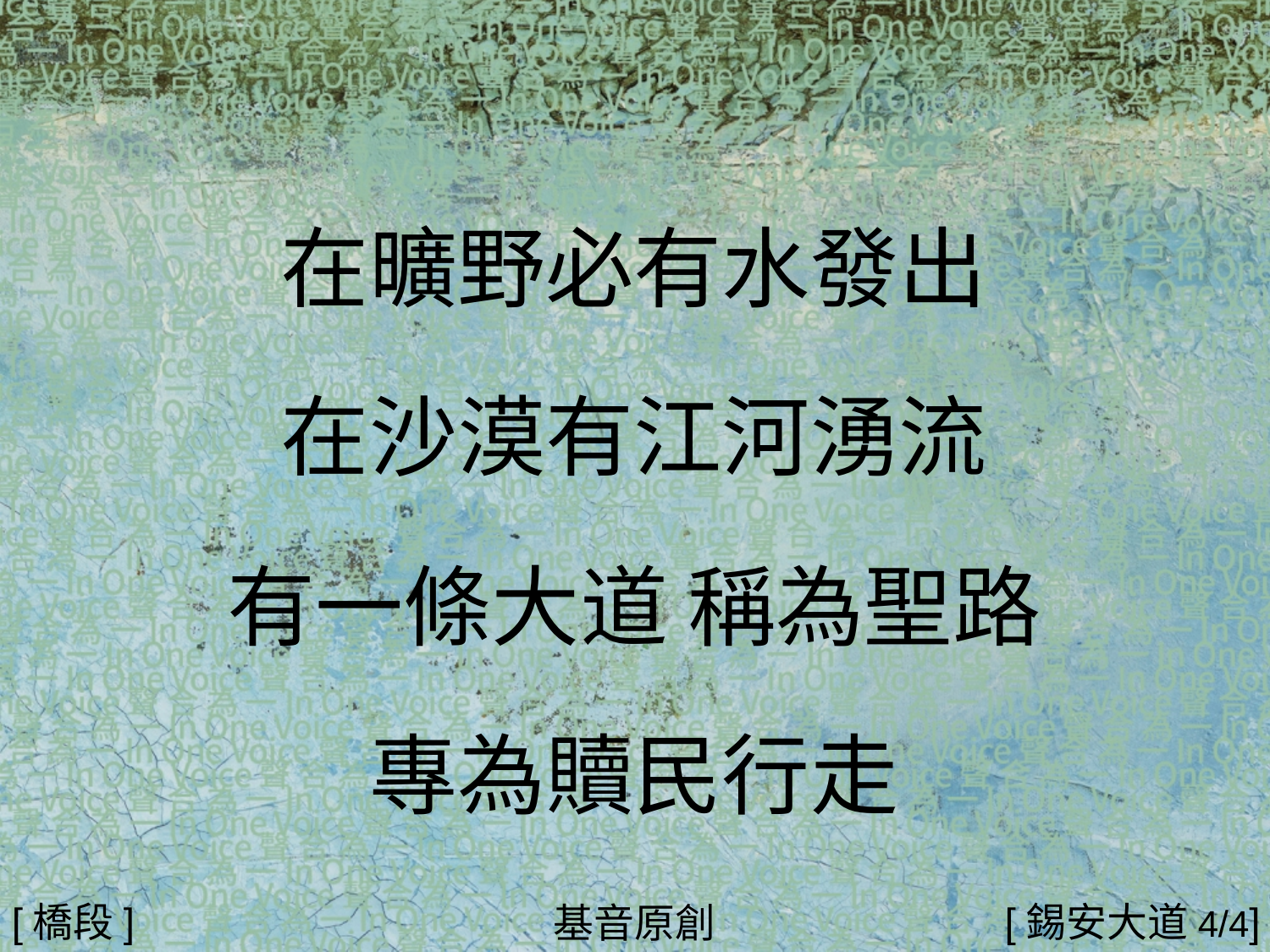

在曠野必有水發出

在沙漠有江河湧流

有一條大道 稱為聖路

專為贖民行走

#

[橋段]
[錫安大道4/4]
基音原創